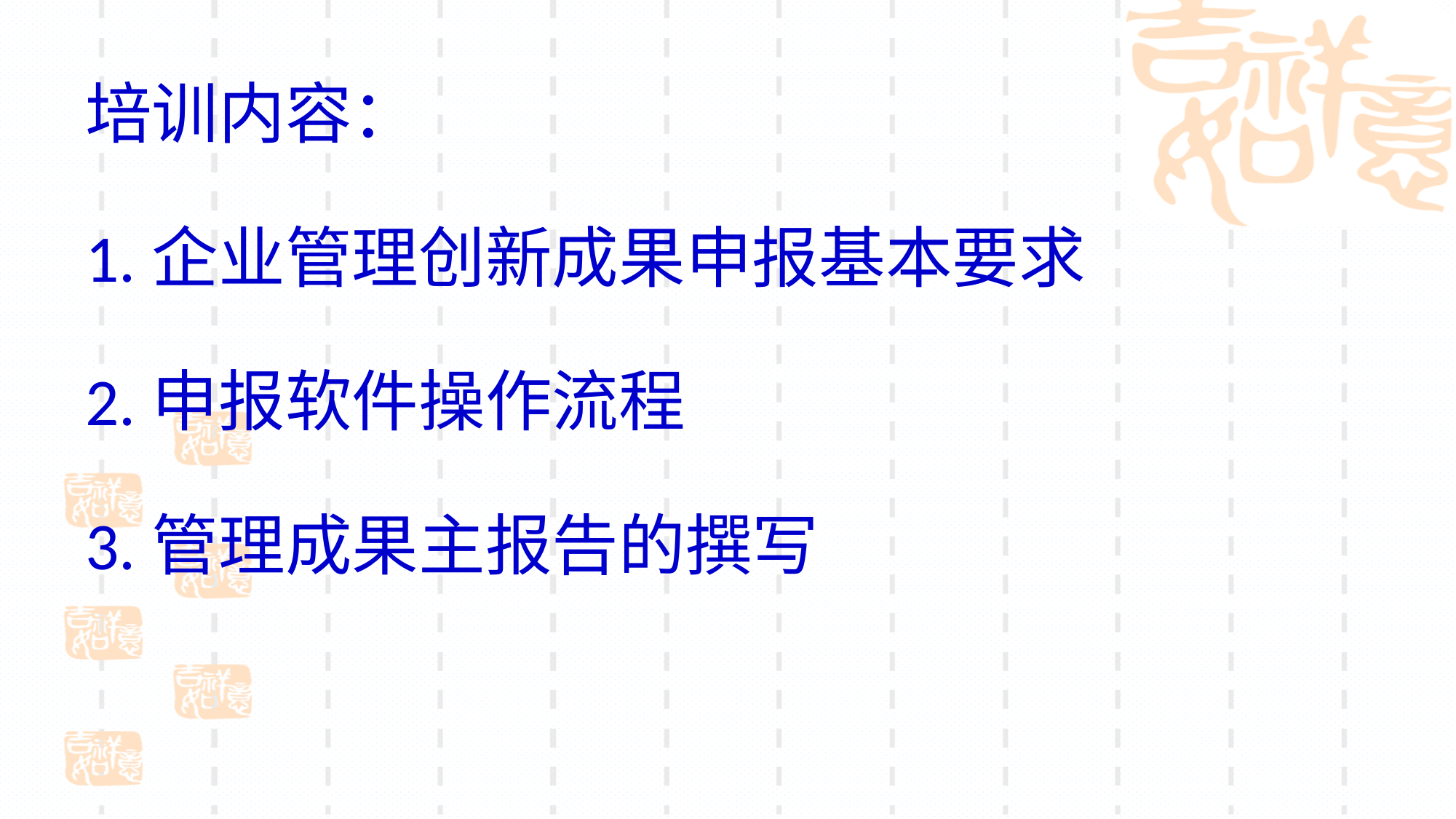

培训内容：

1.企业管理创新成果申报基本要求

2.申报软件操作流程

3.管理成果主报告的撰写